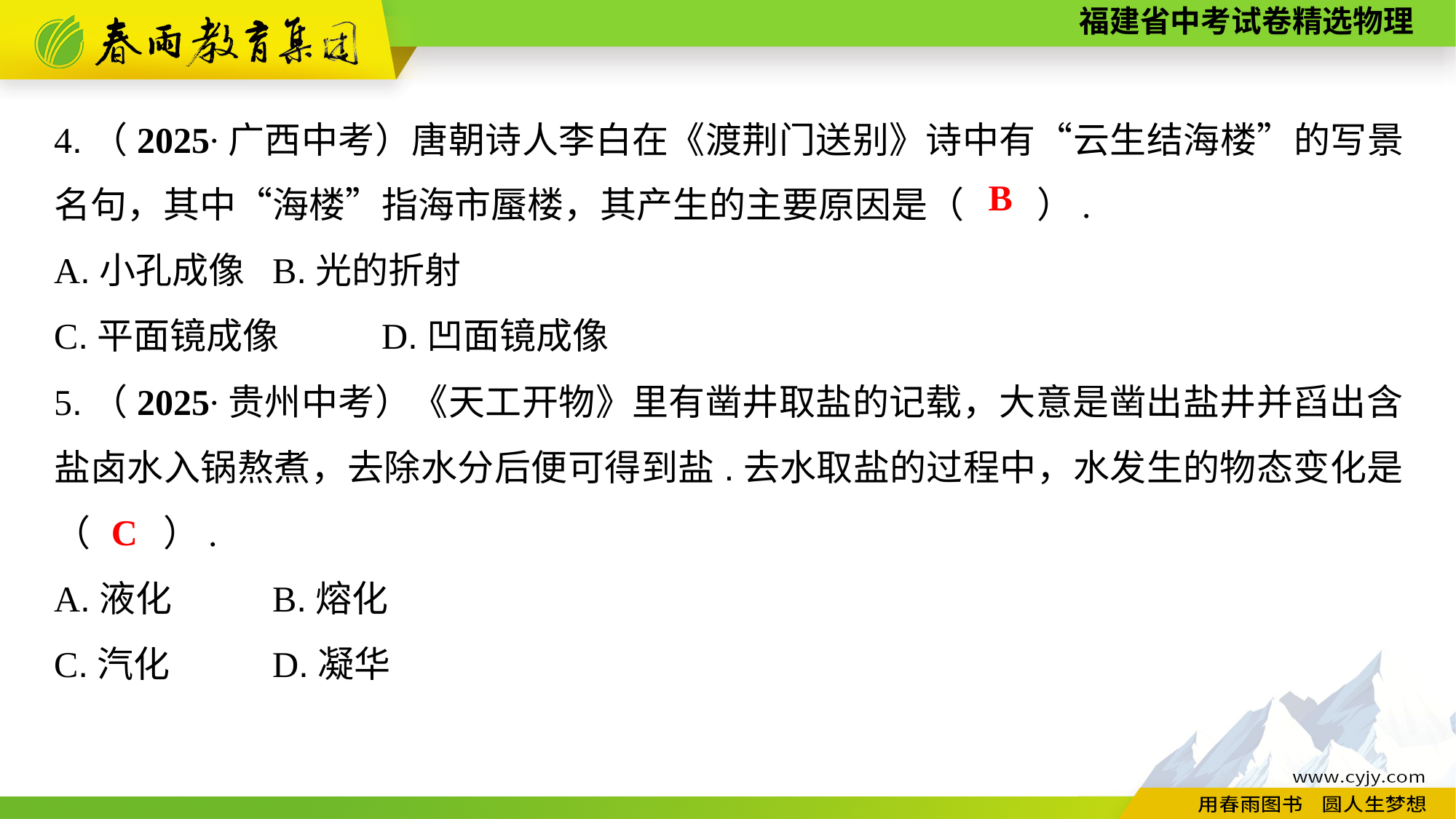

4.（2025∙广西中考）唐朝诗人李白在《渡荆门送别》诗中有“云生结海楼”的写景名句，其中“海楼”指海市蜃楼，其产生的主要原因是（　　）.
A.小孔成像	B.光的折射
C.平面镜成像　　	D.凹面镜成像
5.（2025∙贵州中考）《天工开物》里有凿井取盐的记载，大意是凿出盐井并舀出含盐卤水入锅熬煮，去除水分后便可得到盐.去水取盐的过程中，水发生的物态变化是（　　）.
A.液化	B.熔化
C.汽化　　	D.凝华
B
C